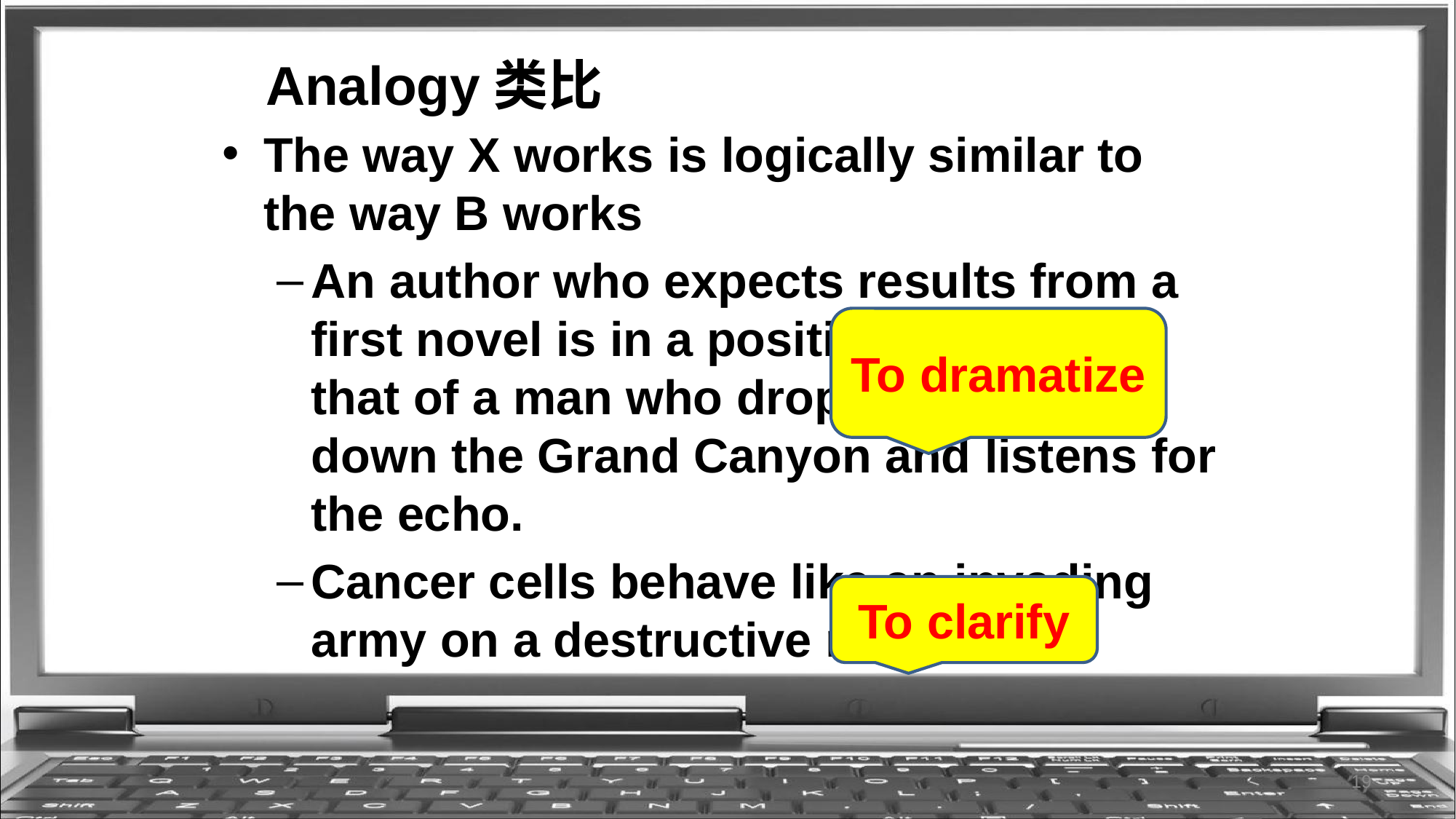

# Analogy类比
The way X works is logically similar to the way B works
An author who expects results from a first novel is in a position similar to that of a man who drops a rose petal down the Grand Canyon and listens for the echo.
Cancer cells behave like an invading army on a destructive mission.
To dramatize
To clarify
19